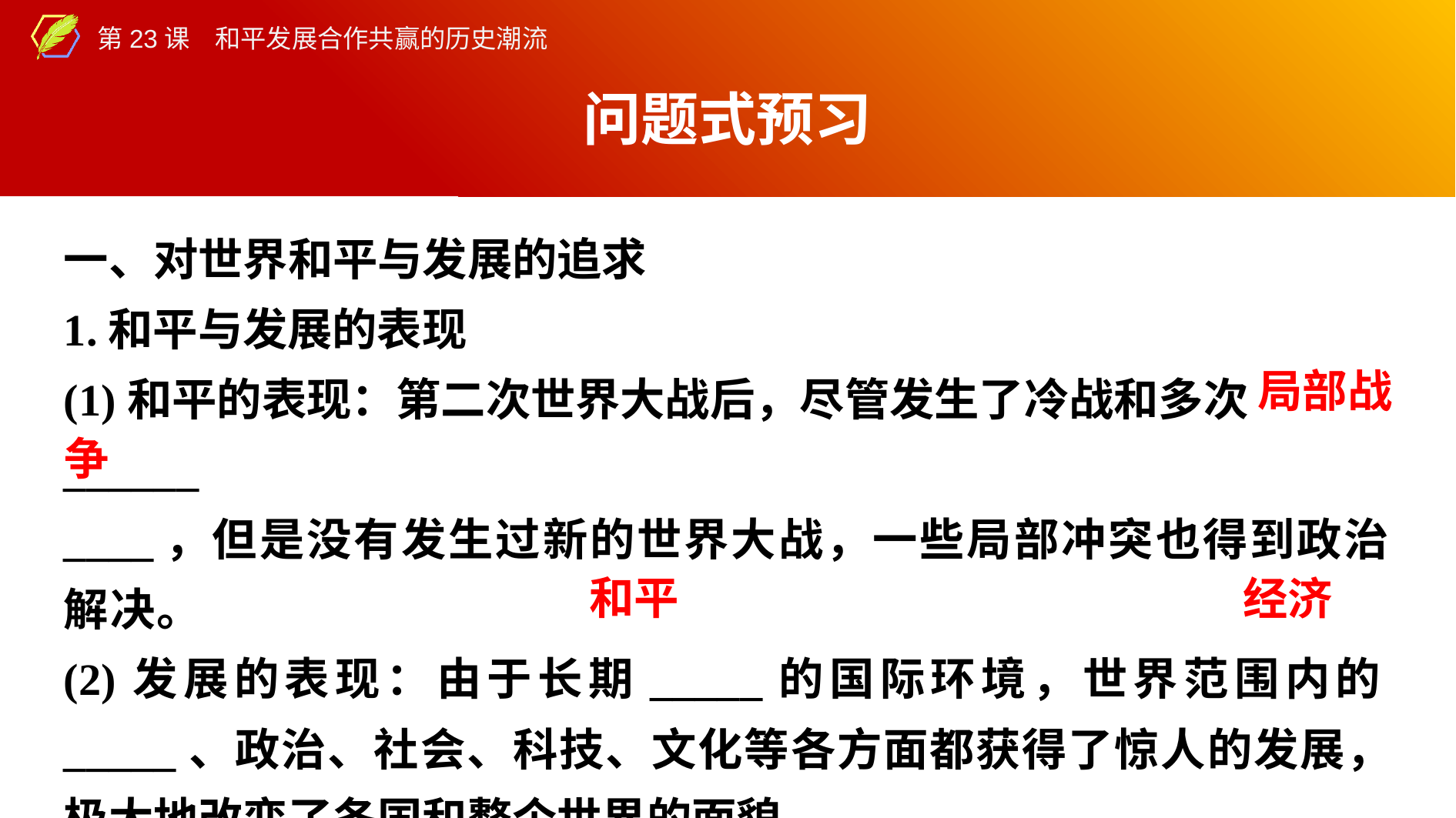

问题式预习
一、对世界和平与发展的追求
1.和平与发展的表现
(1)和平的表现：第二次世界大战后，尽管发生了冷战和多次______
____，但是没有发生过新的世界大战，一些局部冲突也得到政治解决。
(2)发展的表现：由于长期_____的国际环境，世界范围内的_____、政治、社会、科技、文化等各方面都获得了惊人的发展，极大地改变了各国和整个世界的面貌。
局部战
争
和平
经济